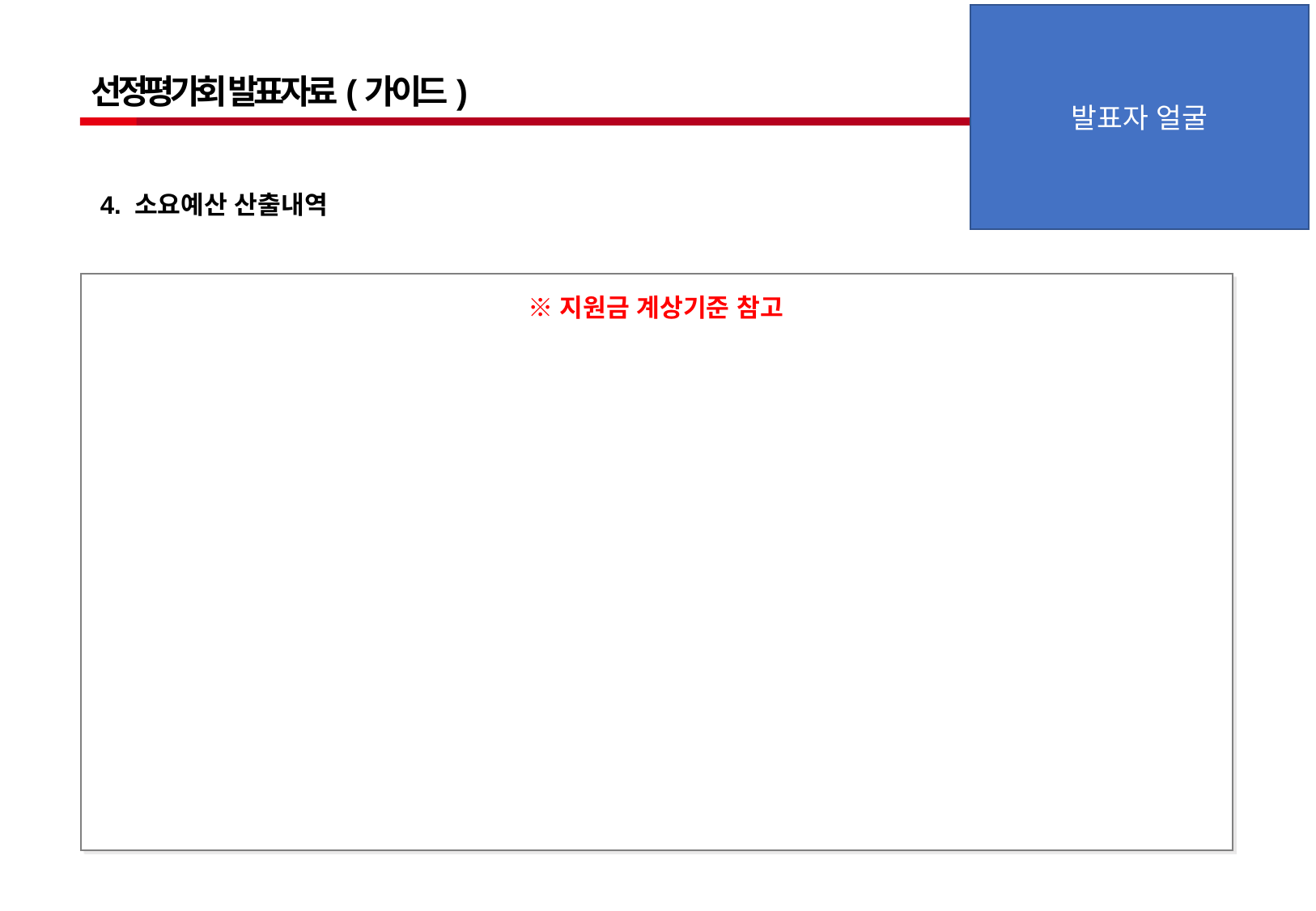

발표자 얼굴
선정평가회 발표자료(가이드)

4. 소요예산 산출내역

※지원금 계상기준 참고